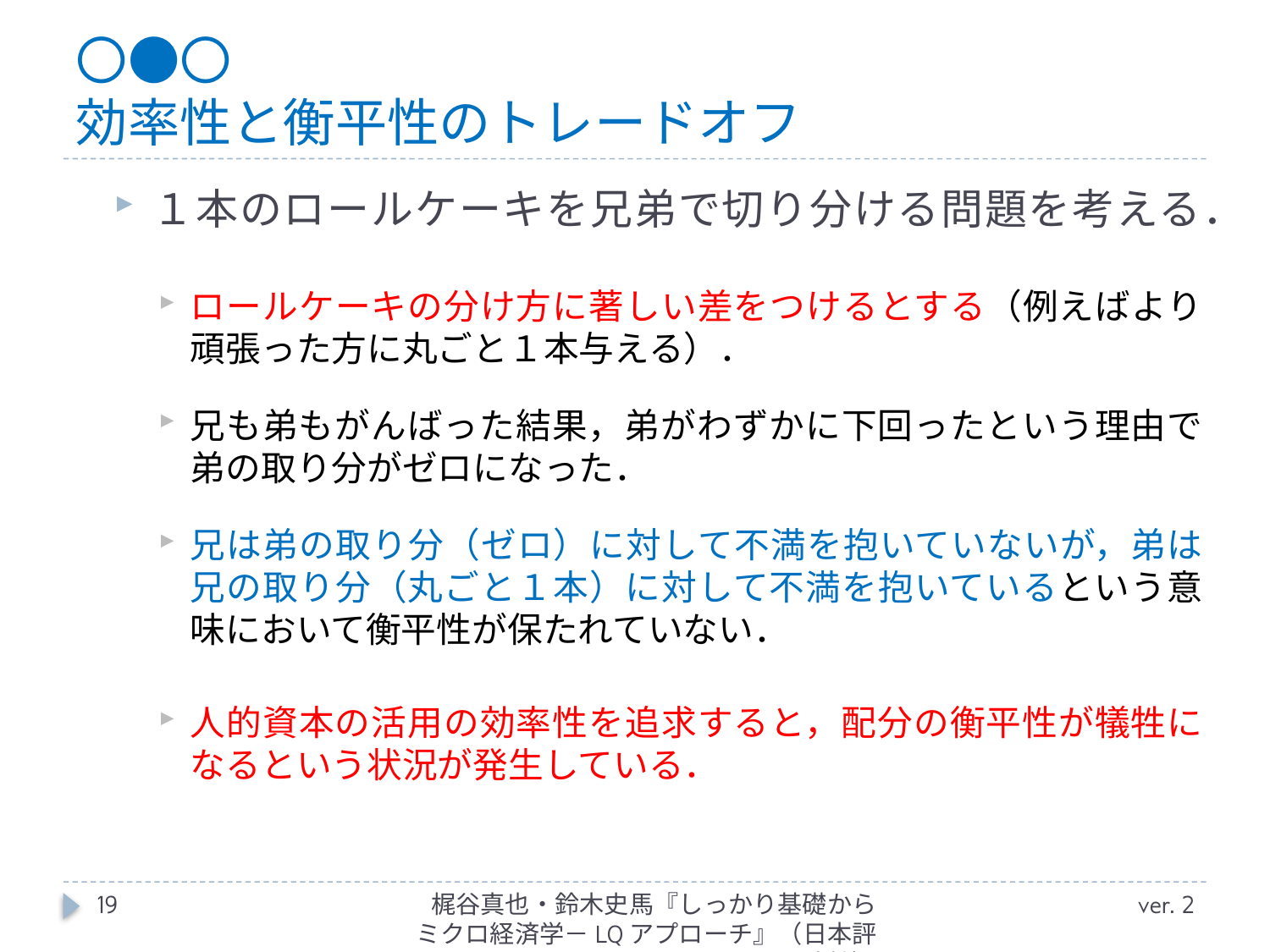

# 〇●〇 効率性と衡平性のトレードオフ
１本のロールケーキを兄弟で切り分ける問題を考える．

ロールケーキの分け方に著しい差をつけるとする（例えばより頑張った方に丸ごと１本与える）．

兄も弟もがんばった結果，弟がわずかに下回ったという理由で弟の取り分がゼロになった．

兄は弟の取り分（ゼロ）に対して不満を抱いていないが，弟は兄の取り分（丸ごと１本）に対して不満を抱いているという意味において衡平性が保たれていない．

人的資本の活用の効率性を追求すると，配分の衡平性が犠牲になるという状況が発生している．
19
梶谷真也・鈴木史馬『しっかり基礎からミクロ経済学－LQアプローチ』（日本評論社）
ver. 2